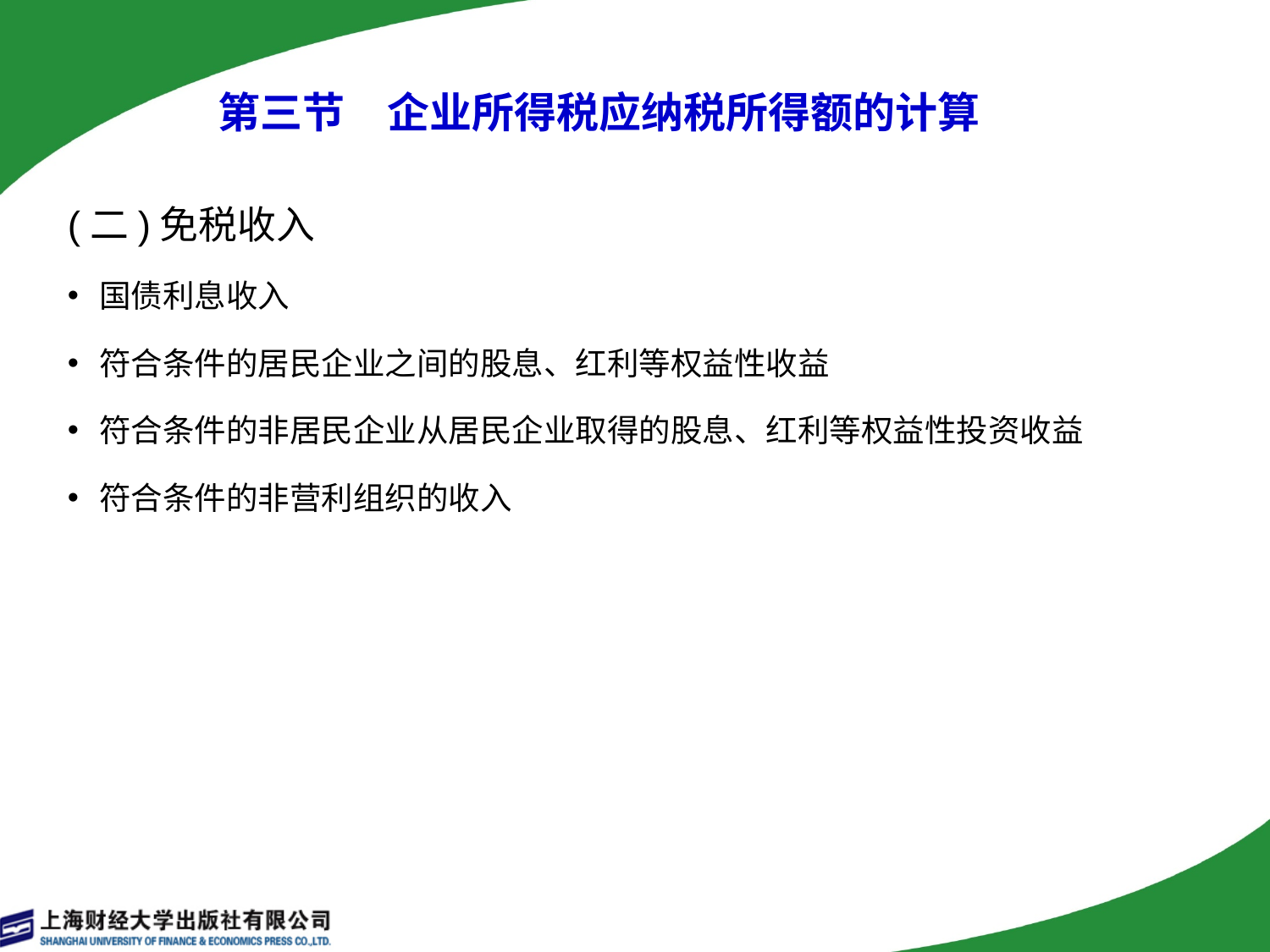

# 第三节　企业所得税应纳税所得额的计算
(二)免税收入
国债利息收入
符合条件的居民企业之间的股息、红利等权益性收益
符合条件的非居民企业从居民企业取得的股息、红利等权益性投资收益
符合条件的非营利组织的收入